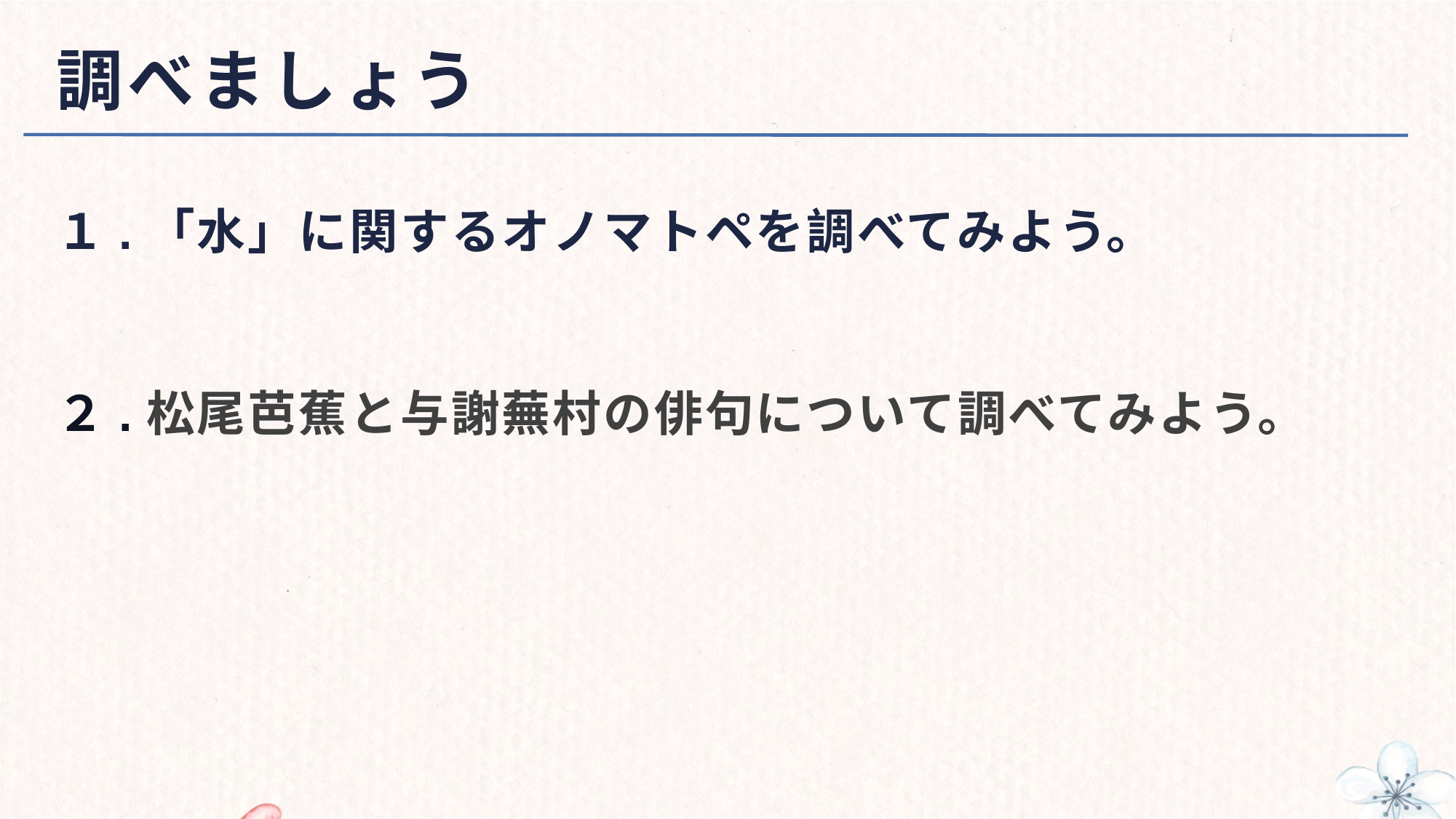

# 調べましょう
１.「水」に関するオノマトペを調べてみよう。

２.松尾芭蕉と与謝蕪村の俳句について調べてみよう。